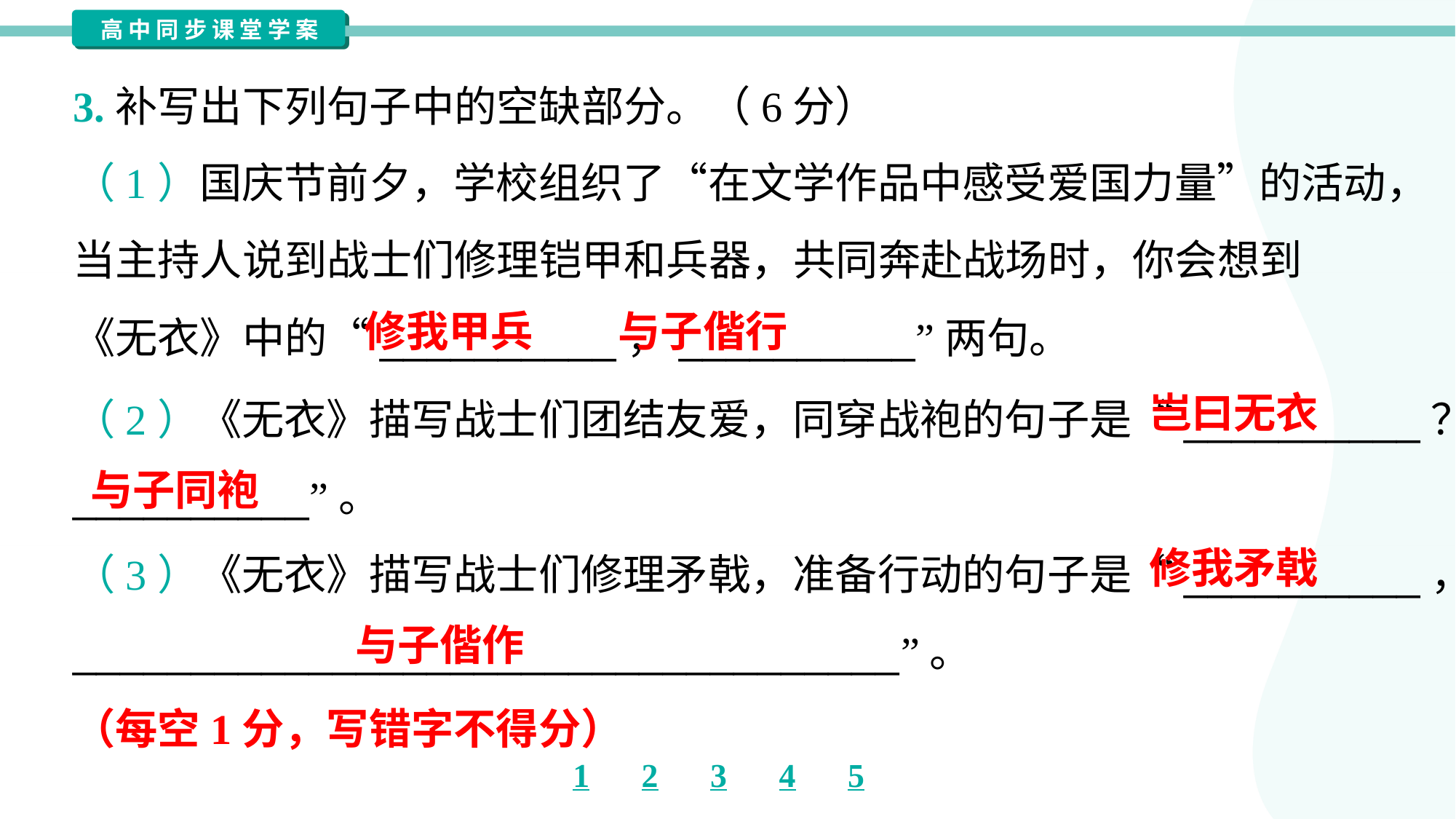

3.补写出下列句子中的空缺部分。（6分）
（1）国庆节前夕，学校组织了“在文学作品中感受爱国力量”的活动，
当主持人说到战士们修理铠甲和兵器，共同奔赴战场时，你会想到
《无衣》中的“__________，__________”两句。
修我甲兵
与子偕行
岂曰无衣
（2）《无衣》描写战士们团结友爱，同穿战袍的句子是“__________？
__________”。
（3）《无衣》描写战士们修理矛戟，准备行动的句子是“__________，
___________________________________”。
（每空1分，写错字不得分）
与子同袍
修我矛戟
与子偕作